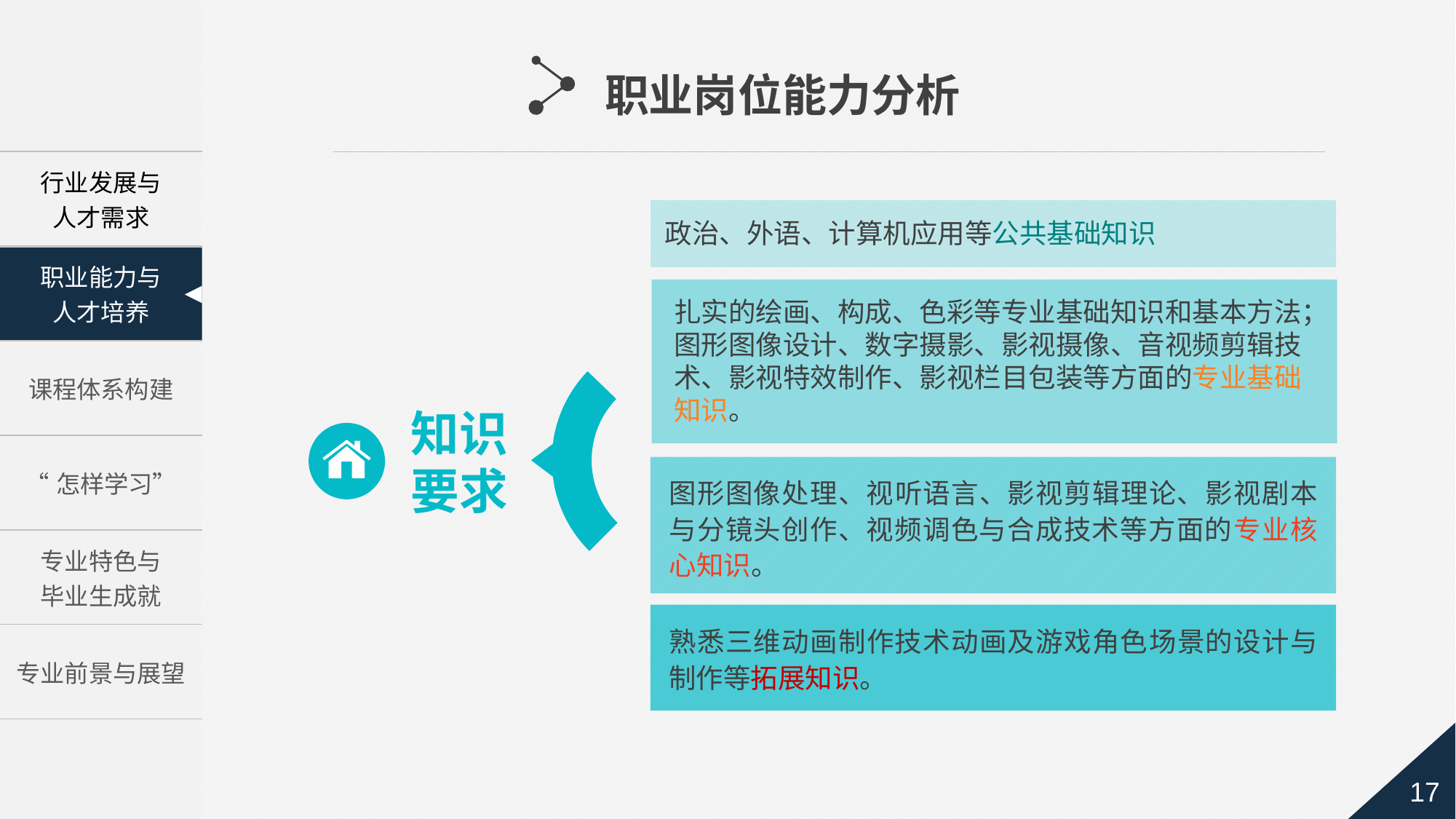

职业岗位能力分析

政治、外语、计算机应用等公共基础知识

扎实的绘画、构成、色彩等专业基础知识和基本方法；图形图像设计、数字摄影、影视摄像、音视频剪辑技术、影视特效制作、影视栏目包装等方面的专业基础知识。
知识
要求

图形图像处理、视听语言、影视剪辑理论、影视剧本与分镜头创作、视频调色与合成技术等方面的专业核心知识。

熟悉三维动画制作技术动画及游戏角色场景的设计与制作等拓展知识。